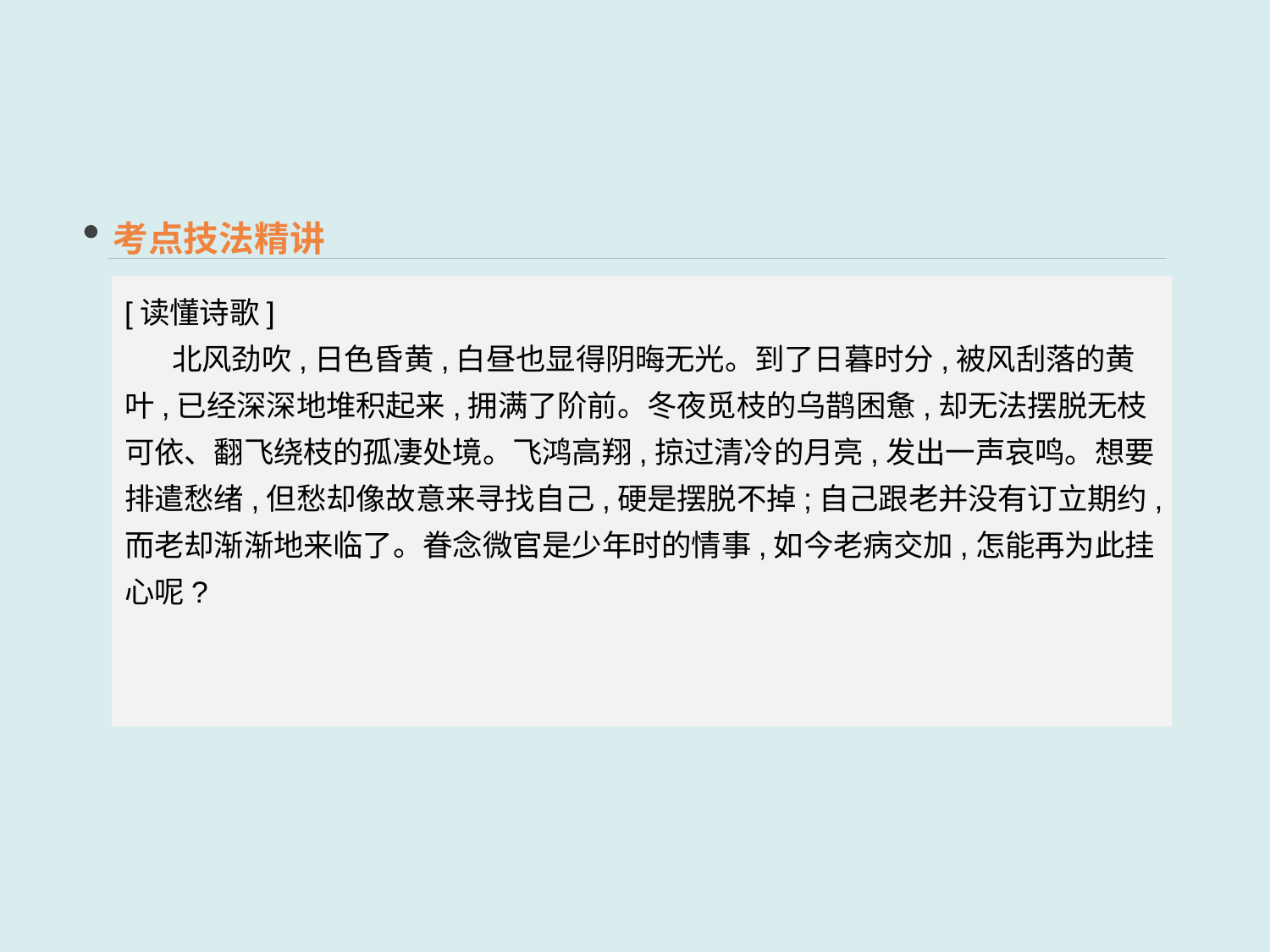

考点技法精讲

[读懂诗歌]
      北风劲吹,日色昏黄,白昼也显得阴晦无光。到了日暮时分,被风刮落的黄叶,已经深深地堆积起来,拥满了阶前。冬夜觅枝的乌鹊困惫,却无法摆脱无枝可依、翻飞绕枝的孤凄处境。飞鸿高翔,掠过清冷的月亮,发出一声哀鸣。想要排遣愁绪,但愁却像故意来寻找自己,硬是摆脱不掉;自己跟老并没有订立期约,而老却渐渐地来临了。眷念微官是少年时的情事,如今老病交加,怎能再为此挂心呢?